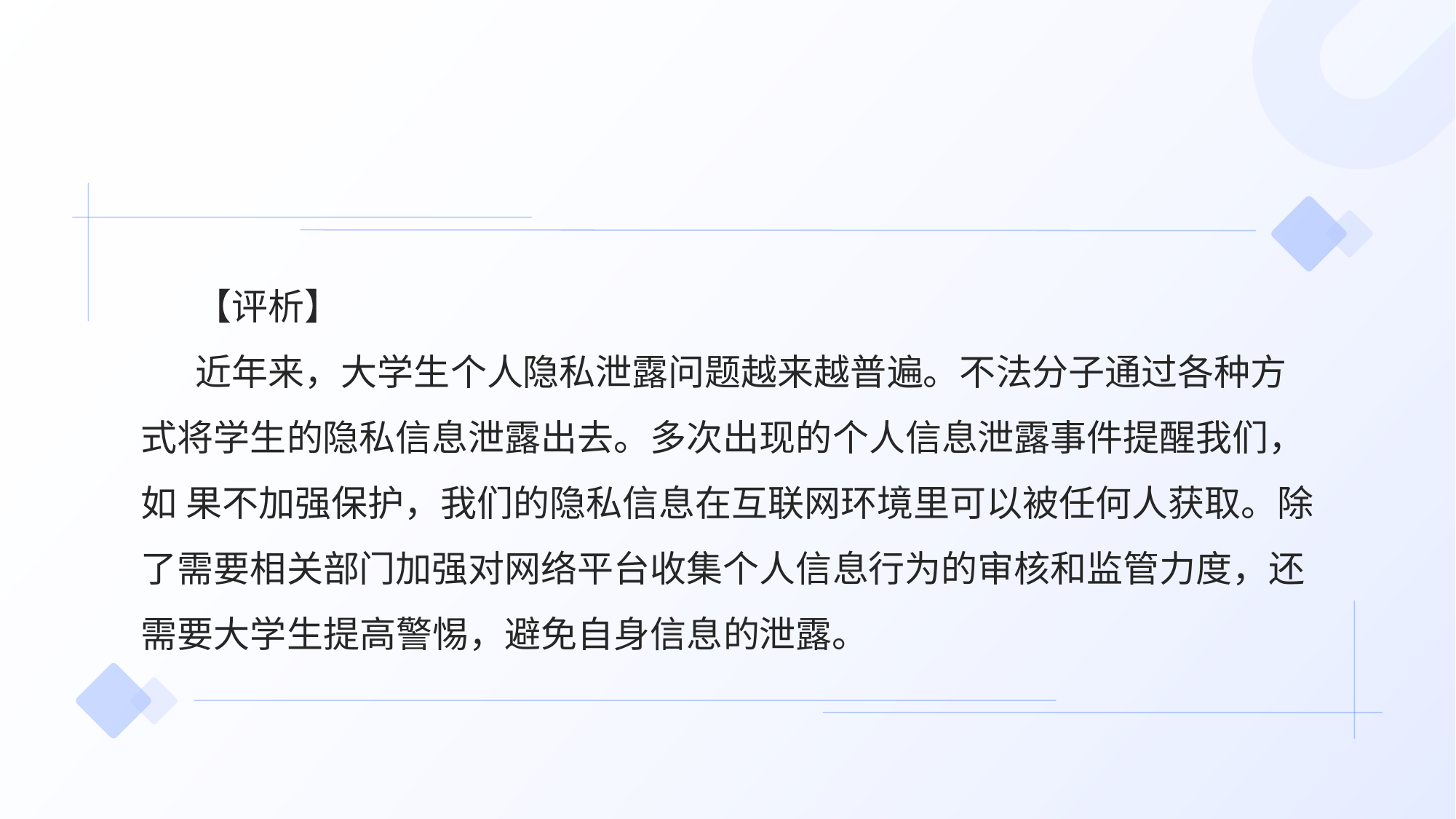

【评析】
近年来，大学生个人隐私泄露问题越来越普遍。不法分子通过各种方 式将学生的隐私信息泄露出去。多次出现的个人信息泄露事件提醒我们，如 果不加强保护，我们的隐私信息在互联网环境里可以被任何人获取。除了需要相关部门加强对网络平台收集个人信息行为的审核和监管力度，还需要大学生提高警惕，避免自身信息的泄露。